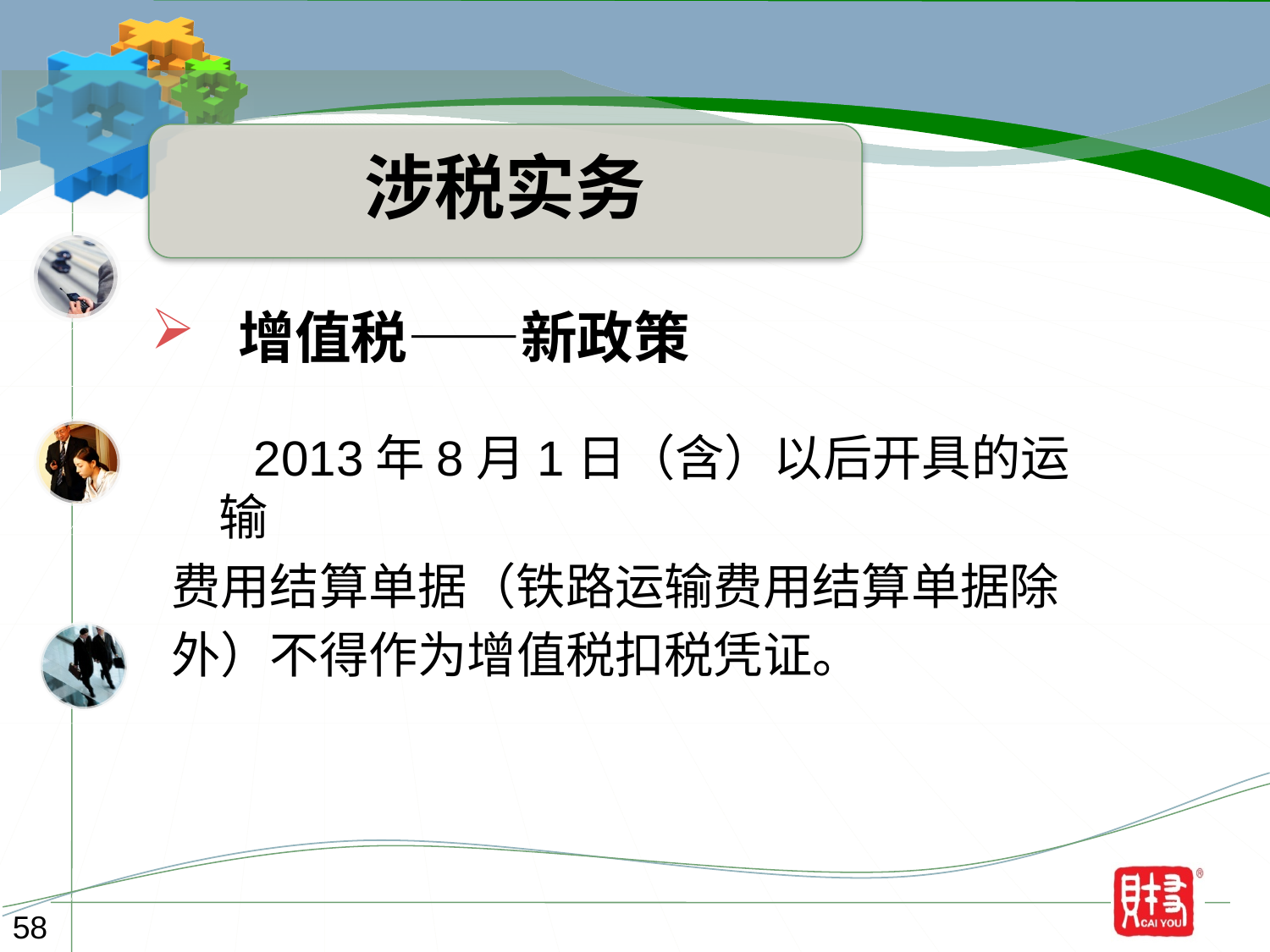

涉税实务
  增值税——新政策
      2013年8月1日（含）以后开具的运输
费用结算单据（铁路运输费用结算单据除
外）不得作为增值税扣税凭证。
58